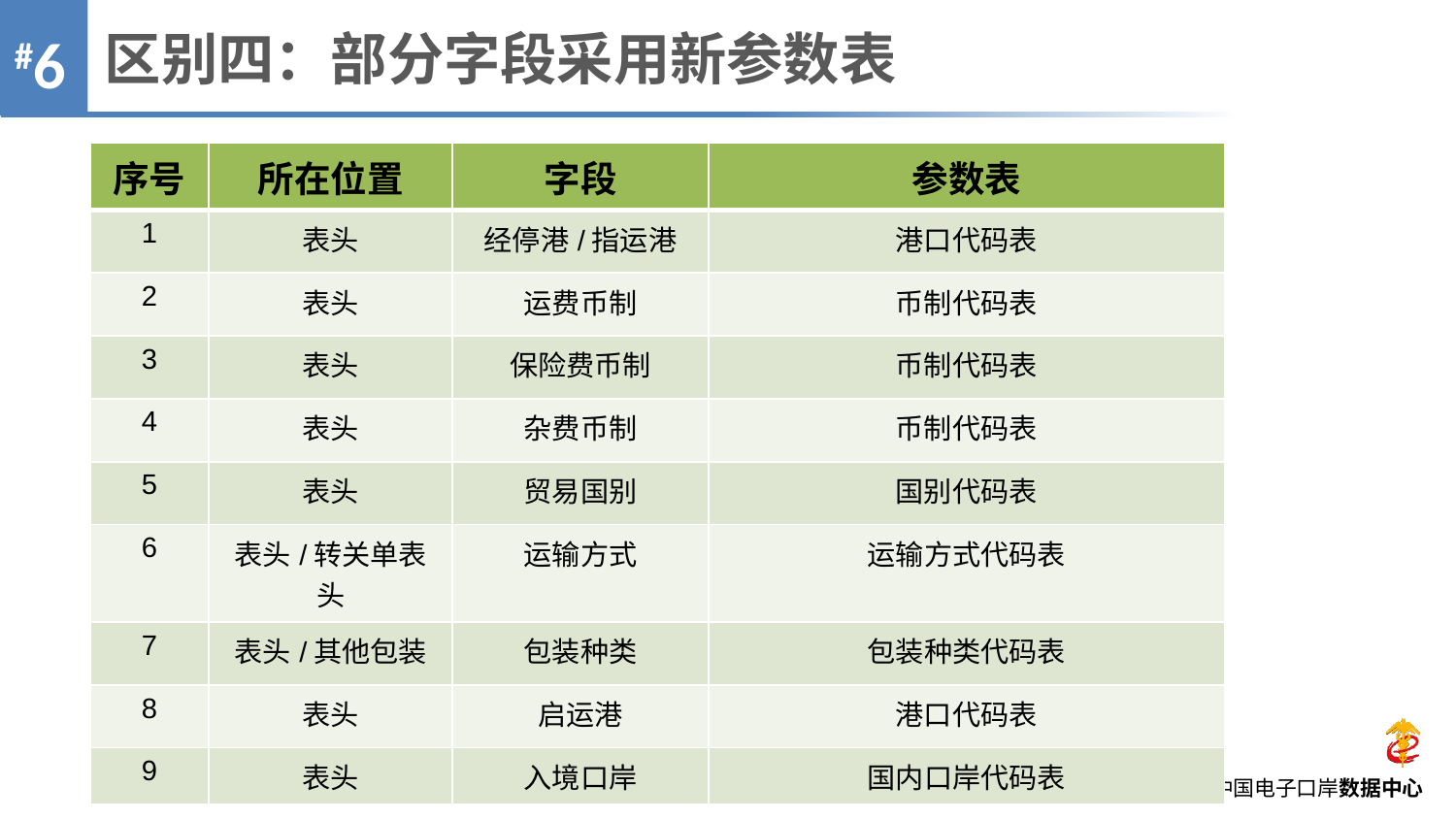

区别四：部分字段采用新参数表
#6
| 序号 | 所在位置 | 字段 | 参数表 |
| --- | --- | --- | --- |
| 1 | 表头 | 经停港/指运港 | 港口代码表 |
| 2 | 表头 | 运费币制 | 币制代码表 |
| 3 | 表头 | 保险费币制 | 币制代码表 |
| 4 | 表头 | 杂费币制 | 币制代码表 |
| 5 | 表头 | 贸易国别 | 国别代码表 |
| 6 | 表头/转关单表头 | 运输方式 | 运输方式代码表 |
| 7 | 表头/其他包装 | 包装种类 | 包装种类代码表 |
| 8 | 表头 | 启运港 | 港口代码表 |
| 9 | 表头 | 入境口岸 | 国内口岸代码表 |